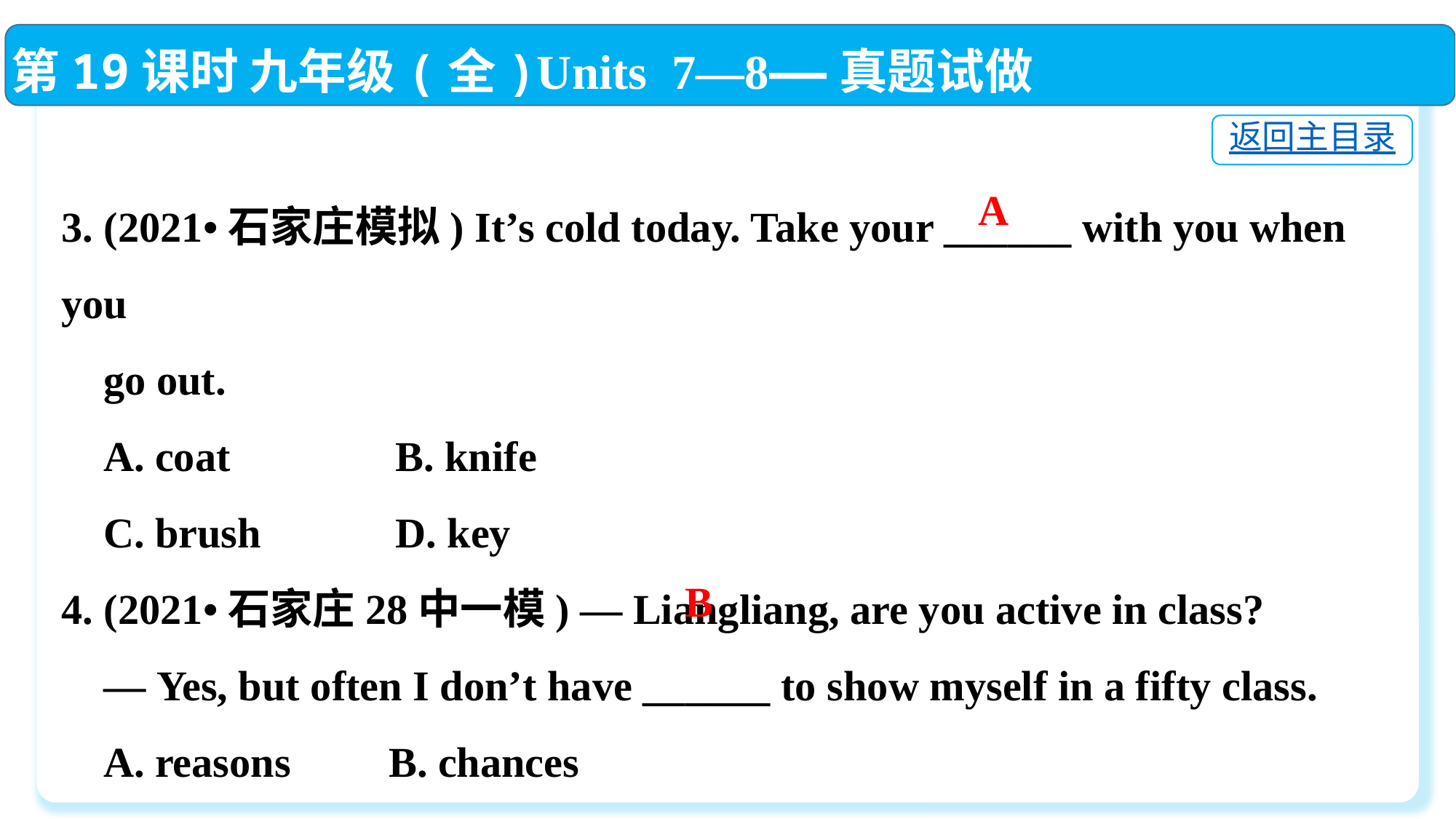

第19课时 九年级(全)Units  7—8——真题试做

返回主目录
3. (2021•石家庄模拟) It’s cold today. Take your ______ with you when you
    go out.
    A. coat	           B. knife
    C. brush	           D. key
4. (2021•石家庄28中一模) — Liangliang, are you active in class?
    — Yes, but often I don’t have ______ to show myself in a fifty class.
    A. reasons	B. chances
    C. choices	D. abilities
 A
B